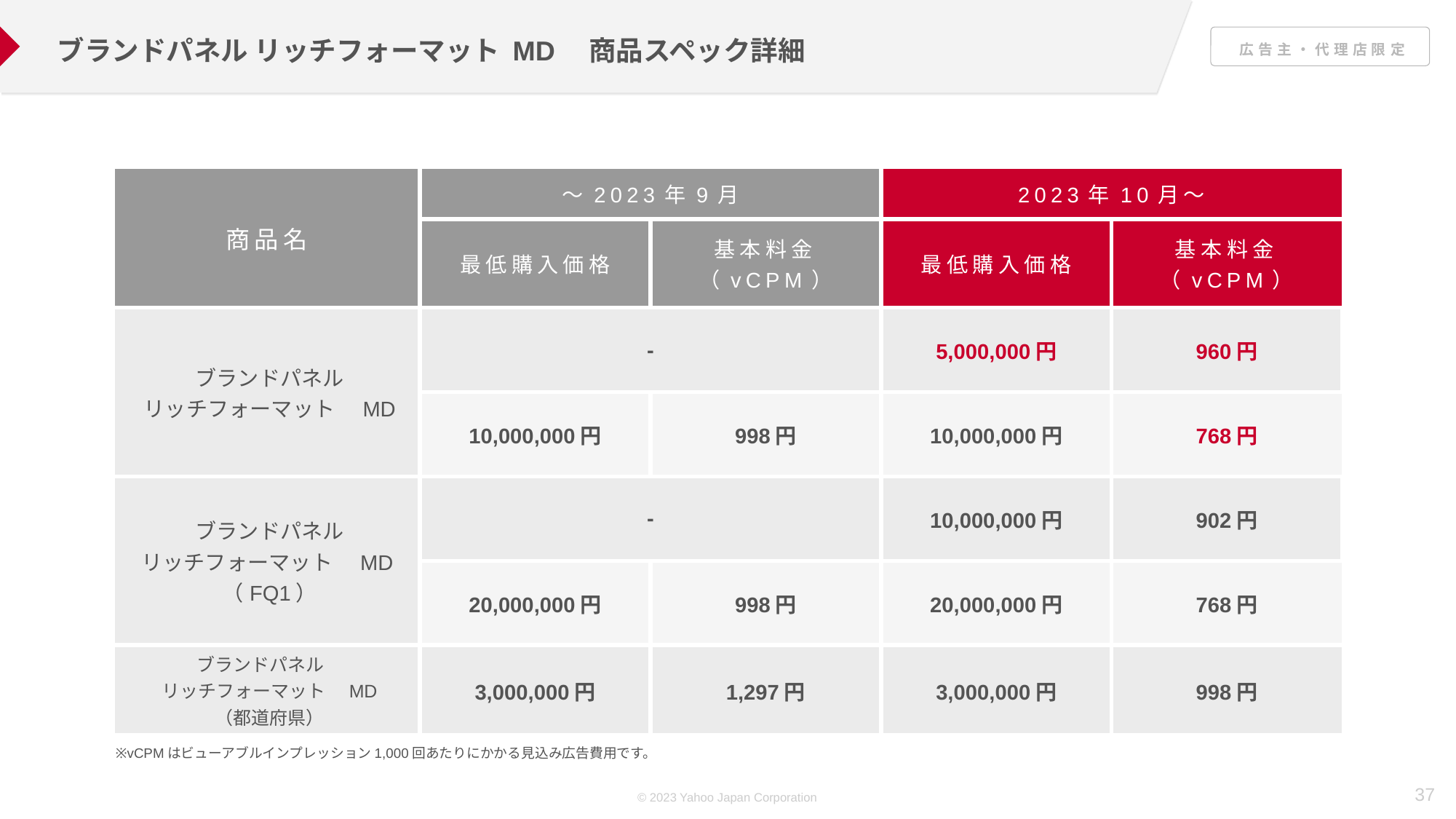

ブランドパネル リッチフォーマット MD　商品スペック詳細
| 商品名 | ～2023年9月 |  | 2023年10月～ |  |
| --- | --- | --- | --- | --- |
| 商品名 | 最低購入価格 | 基本料金（vCPM） | 最低購入価格 | 基本料金（vCPM） |
| ブランドパネル リッチフォーマット　MD | ‐ |  | 5,000,000円 | 960円 |
| P.12 | 10,000,000円 | 998円 | 10,000,000円 | 768円 |
| ブランドパネル リッチフォーマット　MD（FQ1） | ‐ |  | 10,000,000円 | 902円 |
| P.20 | 20,000,000円 | 998円 | 20,000,000円 | 768円 |
| ブランドパネル　 リッチフォーマット　MD （都道府県） | 3,000,000円 | 1,297円 | 3,000,000円 | 998円 |
※vCPMはビューアブルインプレッション1,000回あたりにかかる見込み広告費用です。